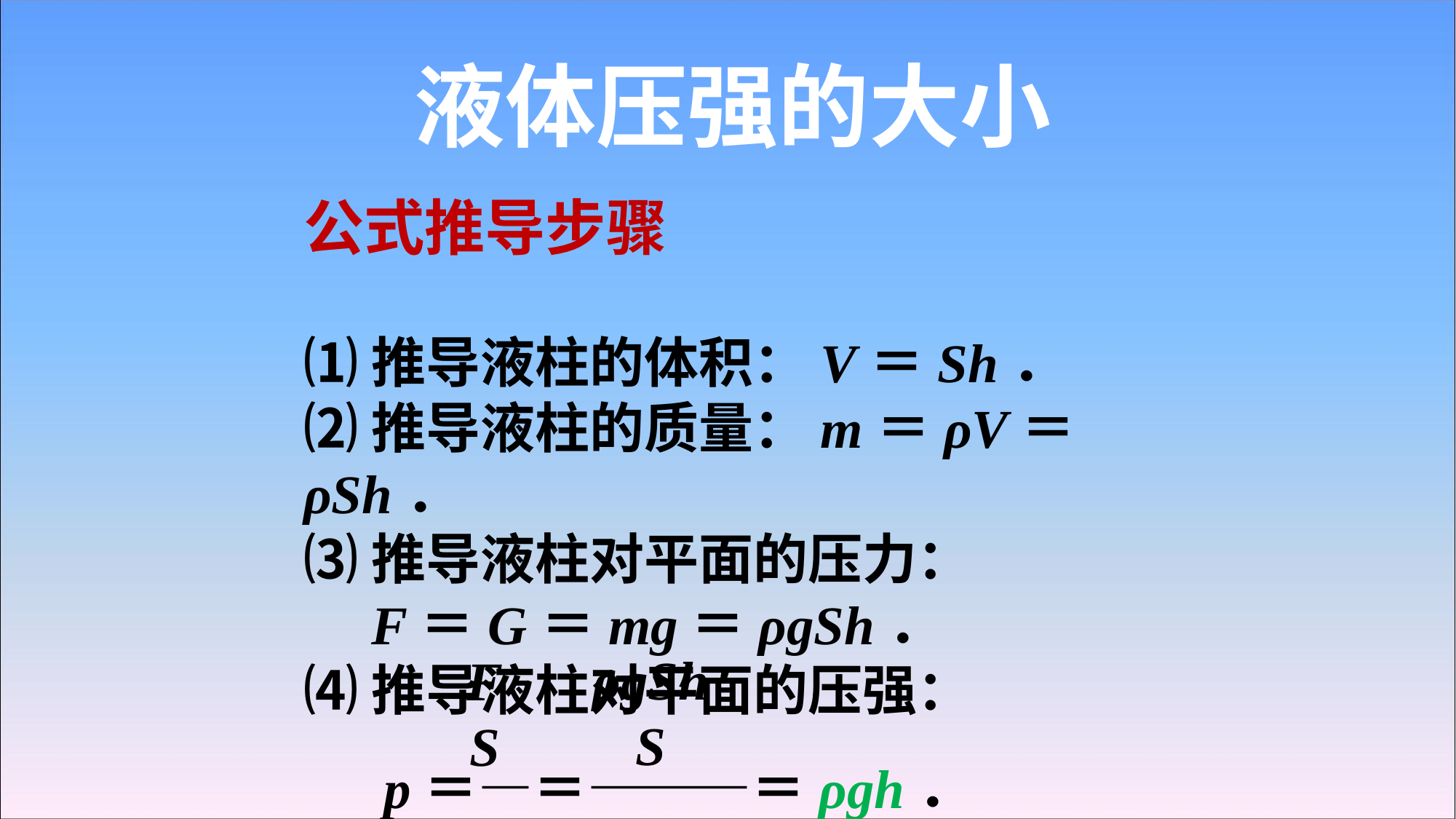

液体压强的大小
公式推导步骤

⑴推导液柱的体积：V＝Sh．
⑵推导液柱的质量：m＝ρV＝ρSh．
⑶推导液柱对平面的压力：
　F＝G＝mg＝ρgSh．
⑷推导液柱对平面的压强：
　 p＝—＝———＝ρgh．
ρgSh
S
F
S